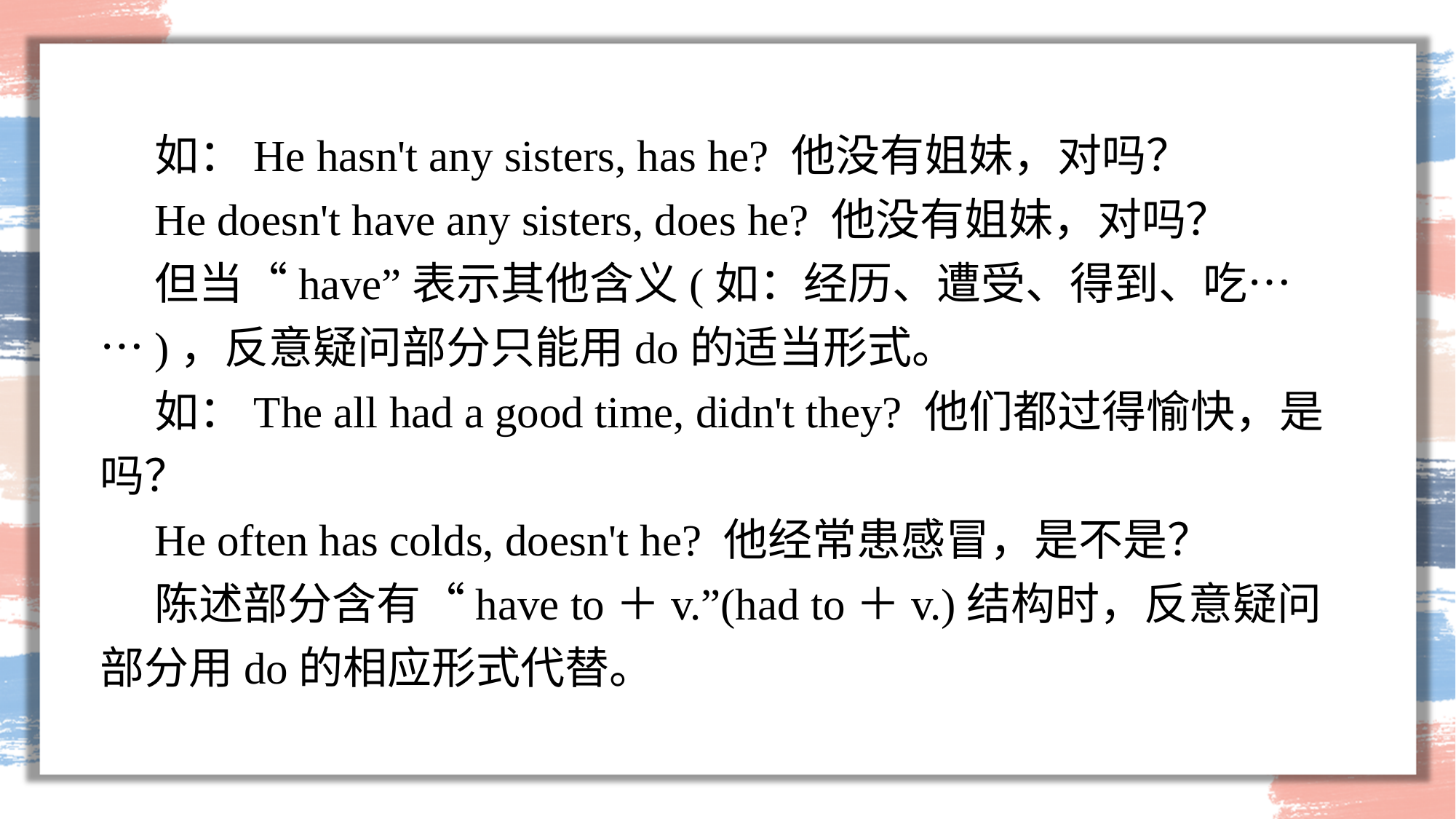

如：He hasn't any sisters, has he? 他没有姐妹，对吗？
He doesn't have any sisters, does he? 他没有姐妹，对吗？
但当“have”表示其他含义(如：经历、遭受、得到、吃……)，反意疑问部分只能用do的适当形式。
如：The all had a good time, didn't they? 他们都过得愉快，是吗？
He often has colds, doesn't he? 他经常患感冒，是不是？
陈述部分含有“have to＋v.”(had to＋v.)结构时，反意疑问部分用do的相应形式代替。